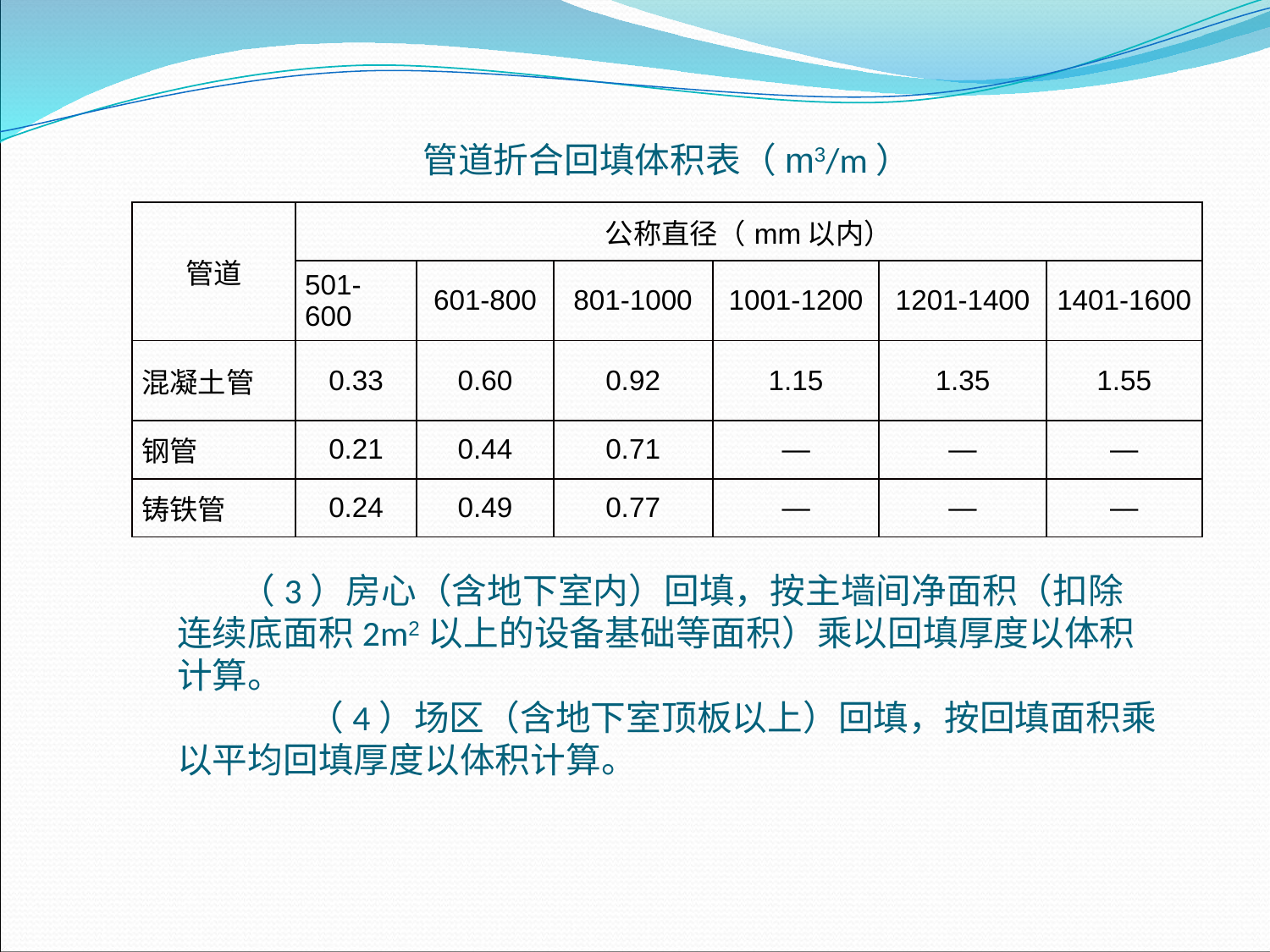

管道折合回填体积表（m3/m）
| 管道 | 公称直径（mm以内） |  |  |  |  |  |
| --- | --- | --- | --- | --- | --- | --- |
|  | 501-600 | 601-800 | 801-1000 | 1001-1200 | 1201-1400 | 1401-1600 |
| 混凝土管 | 0.33 | 0.60 | 0.92 | 1.15 | 1.35 | 1.55 |
| 钢管 | 0.21 | 0.44 | 0.71 | — | — | — |
| 铸铁管 | 0.24 | 0.49 | 0.77 | — | — | — |
       （3）房心（含地下室内）回填，按主墙间净面积（扣除连续底面积2m2以上的设备基础等面积）乘以回填厚度以体积计算。           （4）场区（含地下室顶板以上）回填，按回填面积乘以平均回填厚度以体积计算。